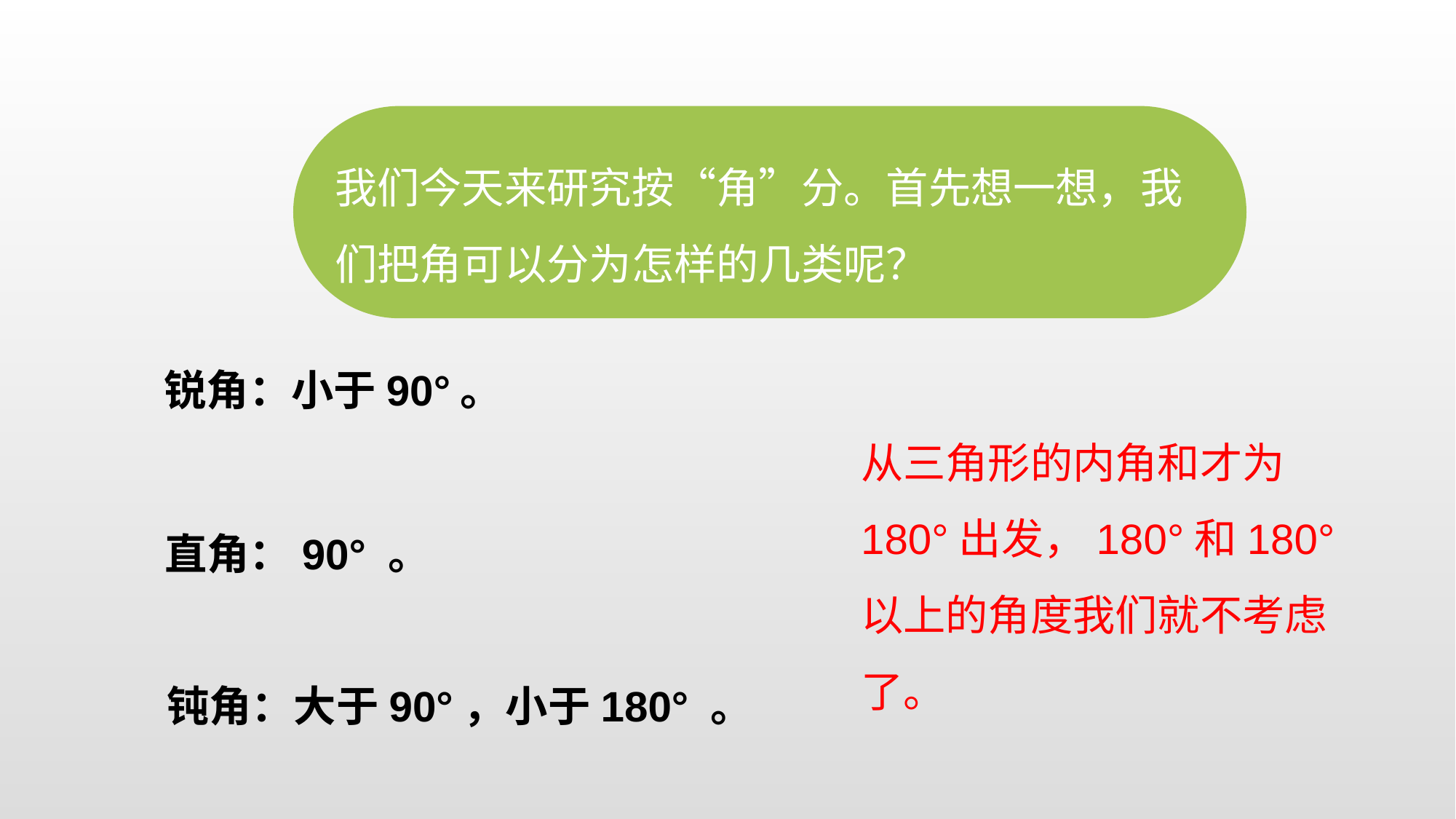

我们今天来研究按“角”分。首先想一想，我们把角可以分为怎样的几类呢？
锐角：小于90°。
从三角形的内角和才为180°出发，180°和180°以上的角度我们就不考虑了。
直角：90° 。
钝角：大于90°，小于180° 。